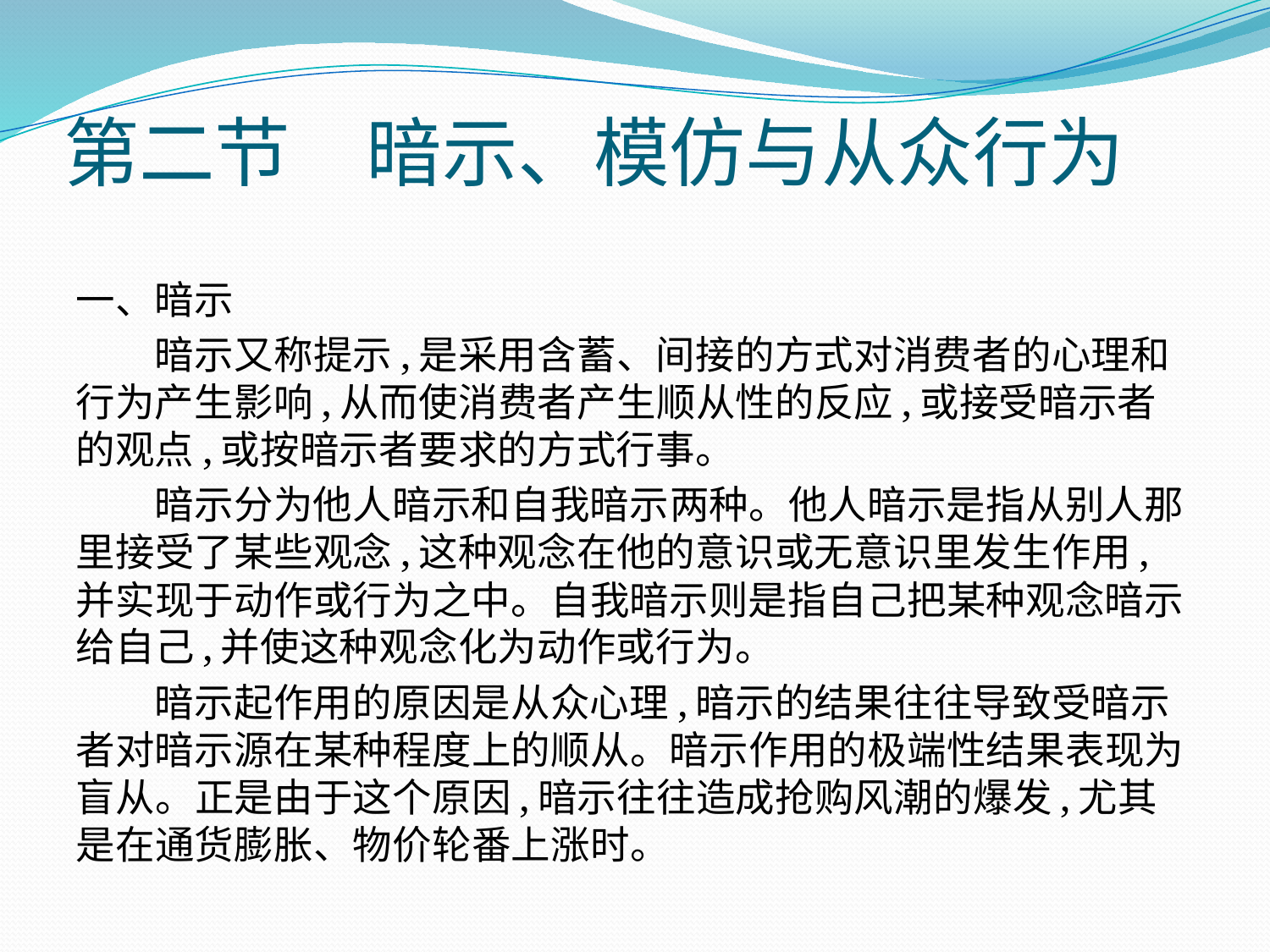

# 第二节　暗示、模仿与从众行为
一、暗示
　　暗示又称提示,是采用含蓄、间接的方式对消费者的心理和行为产生影响,从而使消费者产生顺从性的反应,或接受暗示者的观点,或按暗示者要求的方式行事。
　　暗示分为他人暗示和自我暗示两种。他人暗示是指从别人那里接受了某些观念,这种观念在他的意识或无意识里发生作用,并实现于动作或行为之中。自我暗示则是指自己把某种观念暗示给自己,并使这种观念化为动作或行为。
　　暗示起作用的原因是从众心理,暗示的结果往往导致受暗示者对暗示源在某种程度上的顺从。暗示作用的极端性结果表现为盲从。正是由于这个原因,暗示往往造成抢购风潮的爆发,尤其是在通货膨胀、物价轮番上涨时。